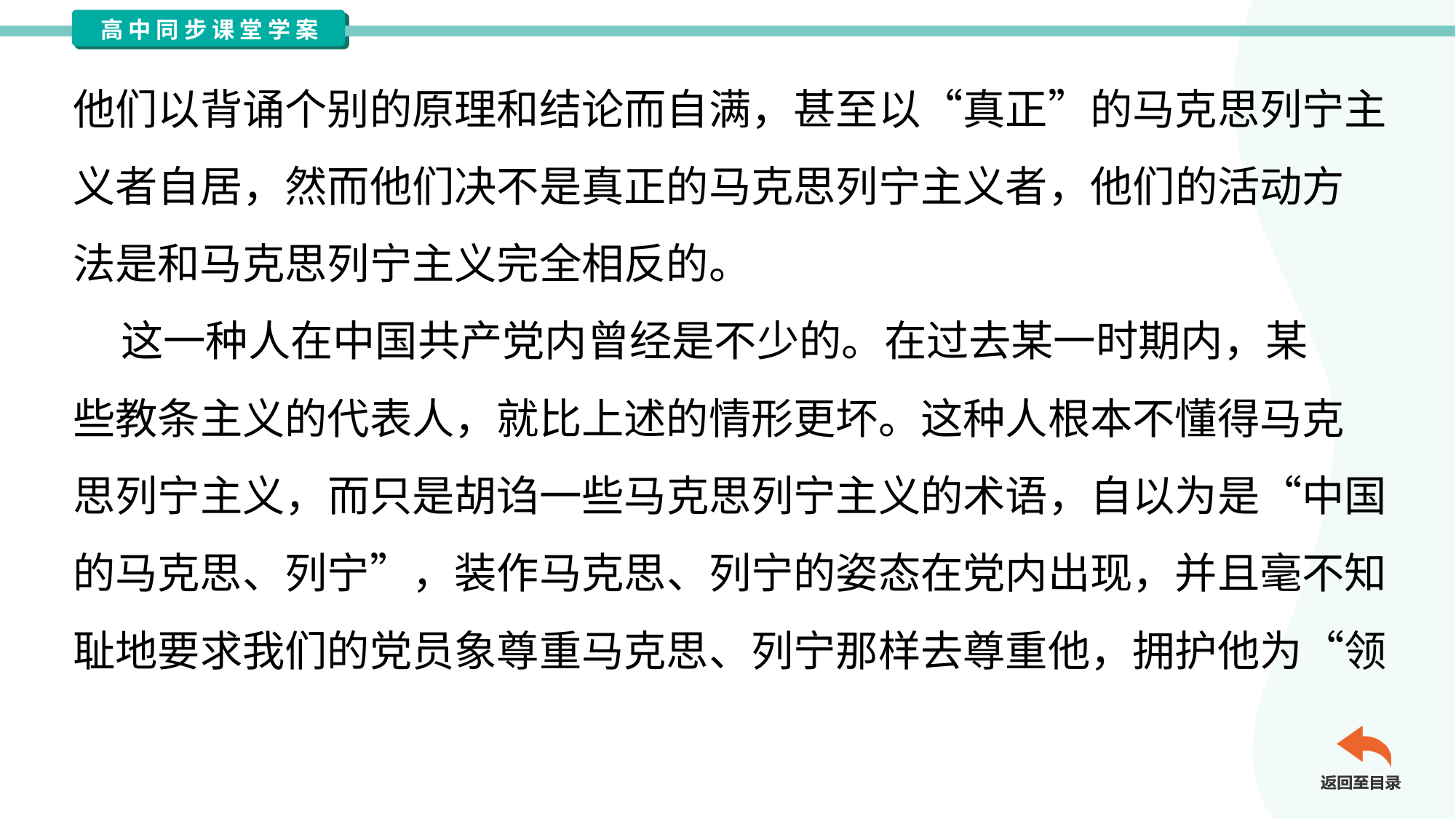

他们以背诵个别的原理和结论而自满，甚至以“真正”的马克思列宁主
义者自居，然而他们决不是真正的马克思列宁主义者，他们的活动方
法是和马克思列宁主义完全相反的。
    这一种人在中国共产党内曾经是不少的。在过去某一时期内，某
些教条主义的代表人，就比上述的情形更坏。这种人根本不懂得马克
思列宁主义，而只是胡诌一些马克思列宁主义的术语，自以为是“中国
的马克思、列宁”，装作马克思、列宁的姿态在党内出现，并且毫不知
耻地要求我们的党员象尊重马克思、列宁那样去尊重他，拥护他为“领